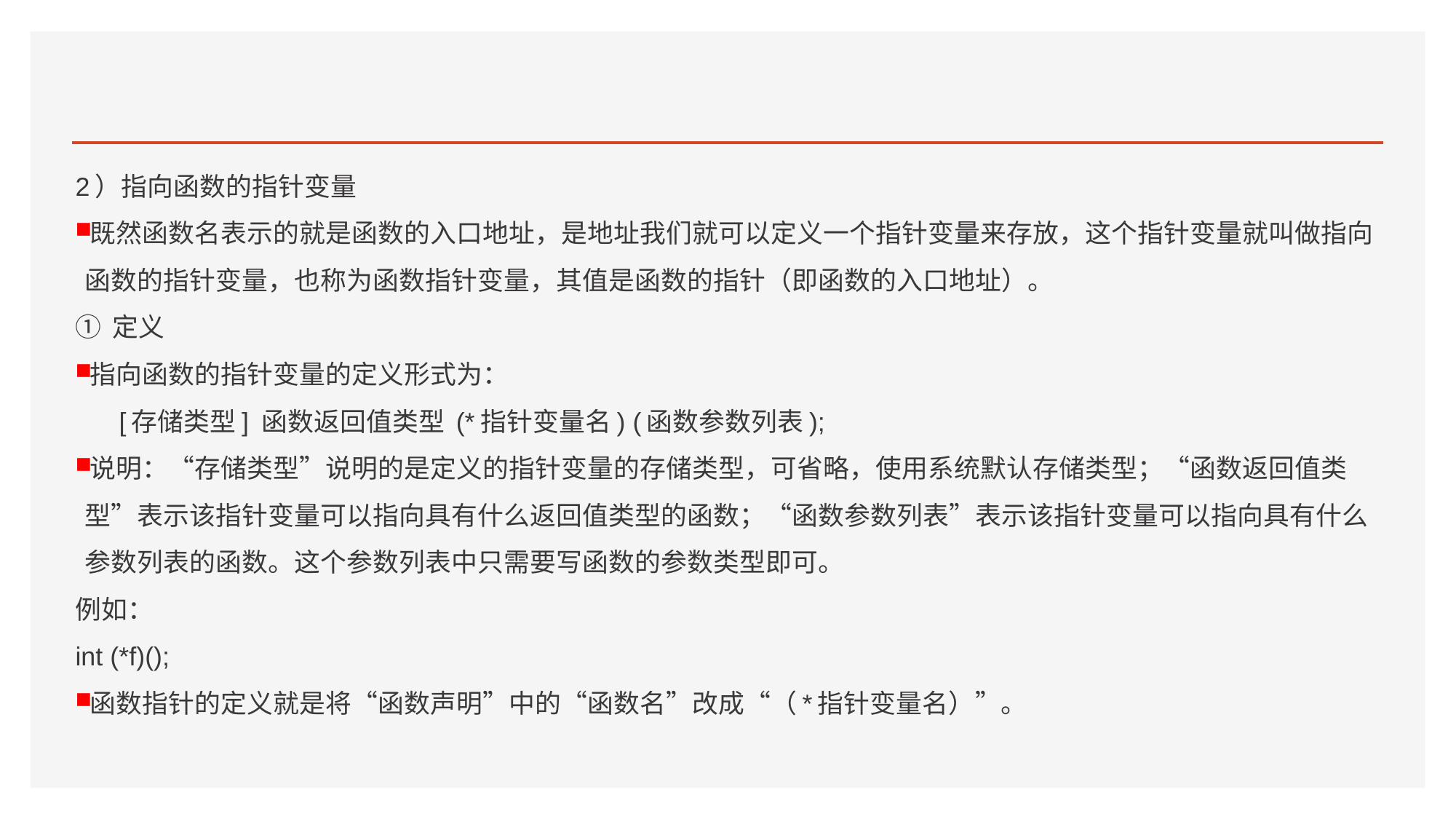

#
2）指向函数的指针变量
既然函数名表示的就是函数的入口地址，是地址我们就可以定义一个指针变量来存放，这个指针变量就叫做指向函数的指针变量，也称为函数指针变量，其值是函数的指针（即函数的入口地址）。
① 定义
指向函数的指针变量的定义形式为：
      [存储类型] 函数返回值类型 (*指针变量名) (函数参数列表);
说明：“存储类型”说明的是定义的指针变量的存储类型，可省略，使用系统默认存储类型；“函数返回值类型”表示该指针变量可以指向具有什么返回值类型的函数；“函数参数列表”表示该指针变量可以指向具有什么参数列表的函数。这个参数列表中只需要写函数的参数类型即可。
例如：
int (*f)();
函数指针的定义就是将“函数声明”中的“函数名”改成“（*指针变量名）”。